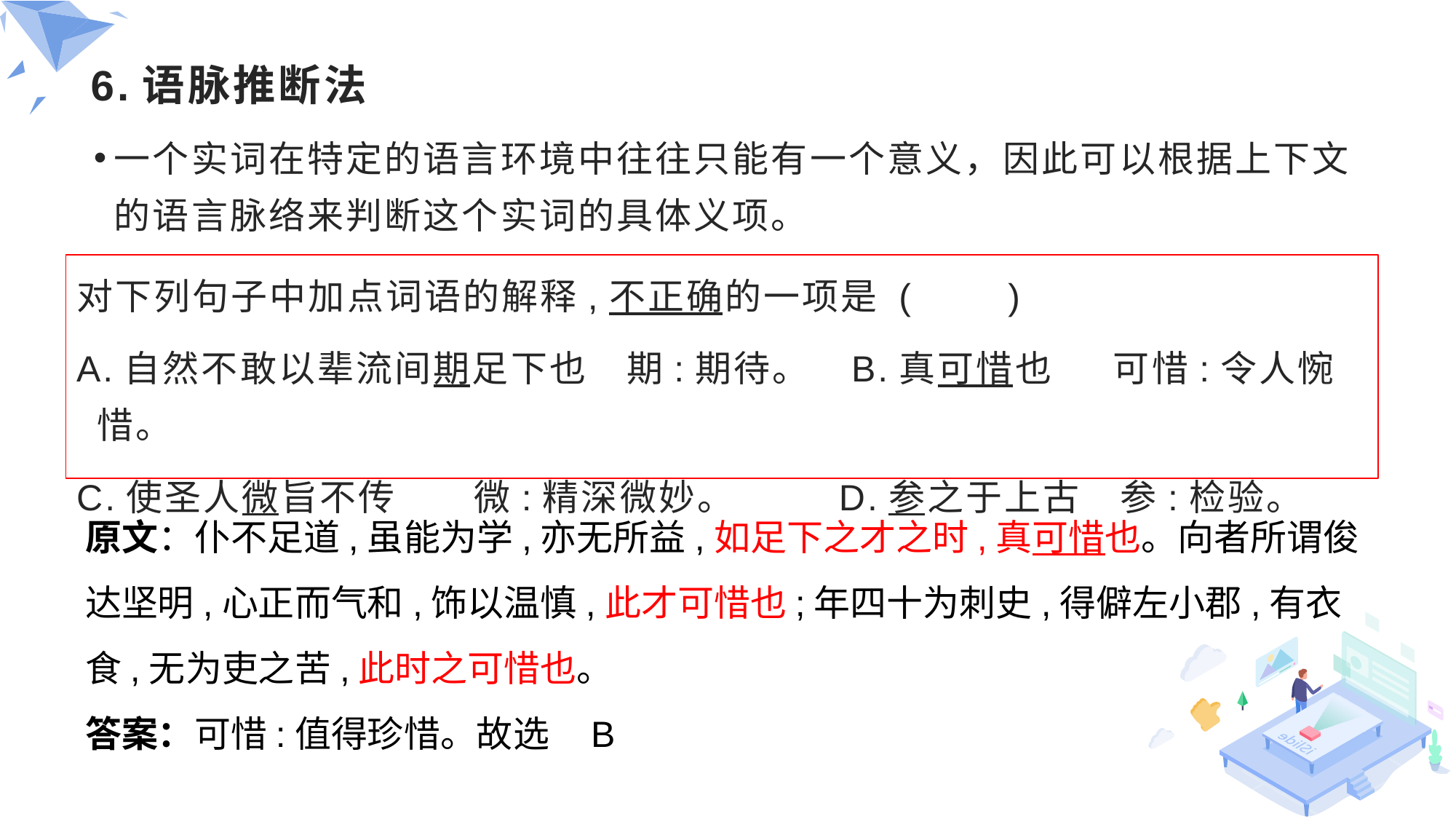

# 6.语脉推断法
一个实词在特定的语言环境中往往只能有一个意义，因此可以根据上下文的语言脉络来判断这个实词的具体义项。

对下列句子中加点词语的解释,不正确的一项是 (　　)
A.自然不敢以辈流间期足下也　期:期待。   B.真可惜也　  可惜:令人惋惜。
C.使圣人微旨不传　　微:精深微妙。         D.参之于上古　参:检验。
原文：仆不足道,虽能为学,亦无所益,如足下之才之时,真可惜也。向者所谓俊达坚明,心正而气和,饰以温慎,此才可惜也;年四十为刺史,得僻左小郡,有衣食,无为吏之苦,此时之可惜也。
答案：可惜:值得珍惜。故选    B